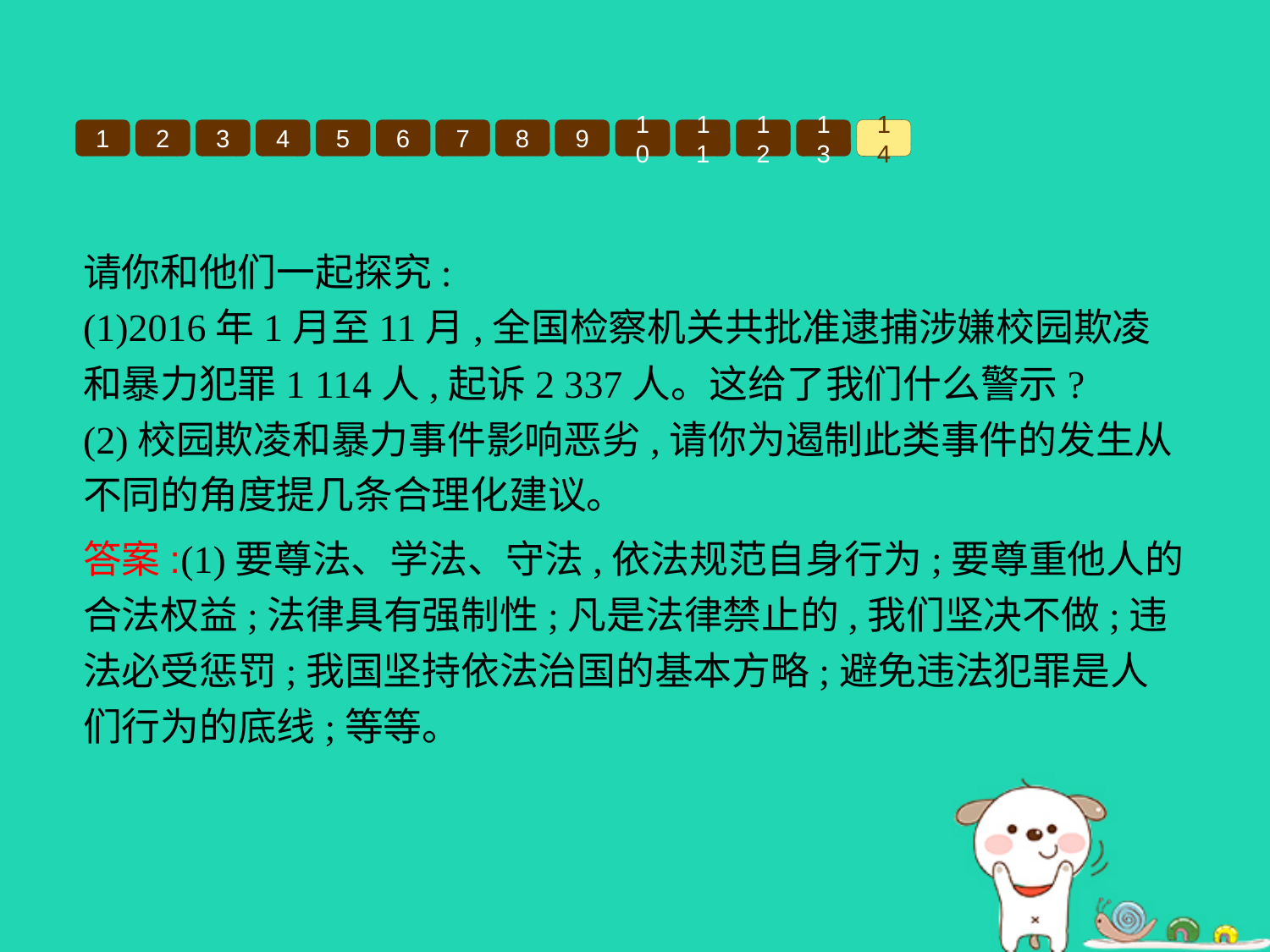

1
2
3
4
5
6
7
8
9
10
11
12
13
14
请你和他们一起探究:
(1)2016年1月至11月,全国检察机关共批准逮捕涉嫌校园欺凌和暴力犯罪1 114人,起诉2 337人。这给了我们什么警示?
(2)校园欺凌和暴力事件影响恶劣,请你为遏制此类事件的发生从不同的角度提几条合理化建议。
答案:(1)要尊法、学法、守法,依法规范自身行为;要尊重他人的合法权益;法律具有强制性;凡是法律禁止的,我们坚决不做;违法必受惩罚;我国坚持依法治国的基本方略;避免违法犯罪是人们行为的底线;等等。